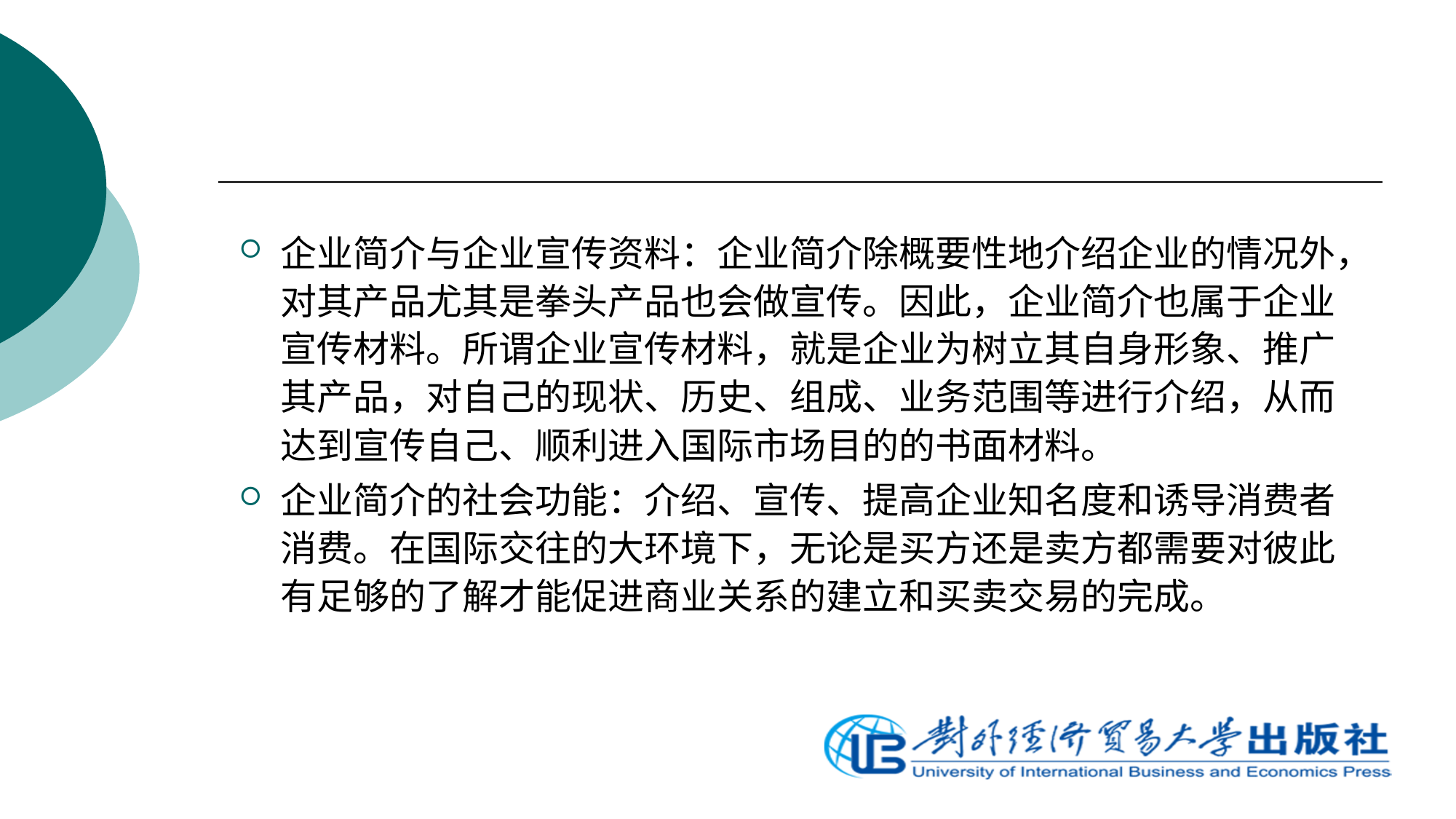

企业简介与企业宣传资料：企业简介除概要性地介绍企业的情况外，对其产品尤其是拳头产品也会做宣传。因此，企业简介也属于企业宣传材料。所谓企业宣传材料，就是企业为树立其自身形象、推广其产品，对自己的现状、历史、组成、业务范围等进行介绍，从而达到宣传自己、顺利进入国际市场目的的书面材料。
企业简介的社会功能：介绍、宣传、提高企业知名度和诱导消费者消费。在国际交往的大环境下，无论是买方还是卖方都需要对彼此有足够的了解才能促进商业关系的建立和买卖交易的完成。